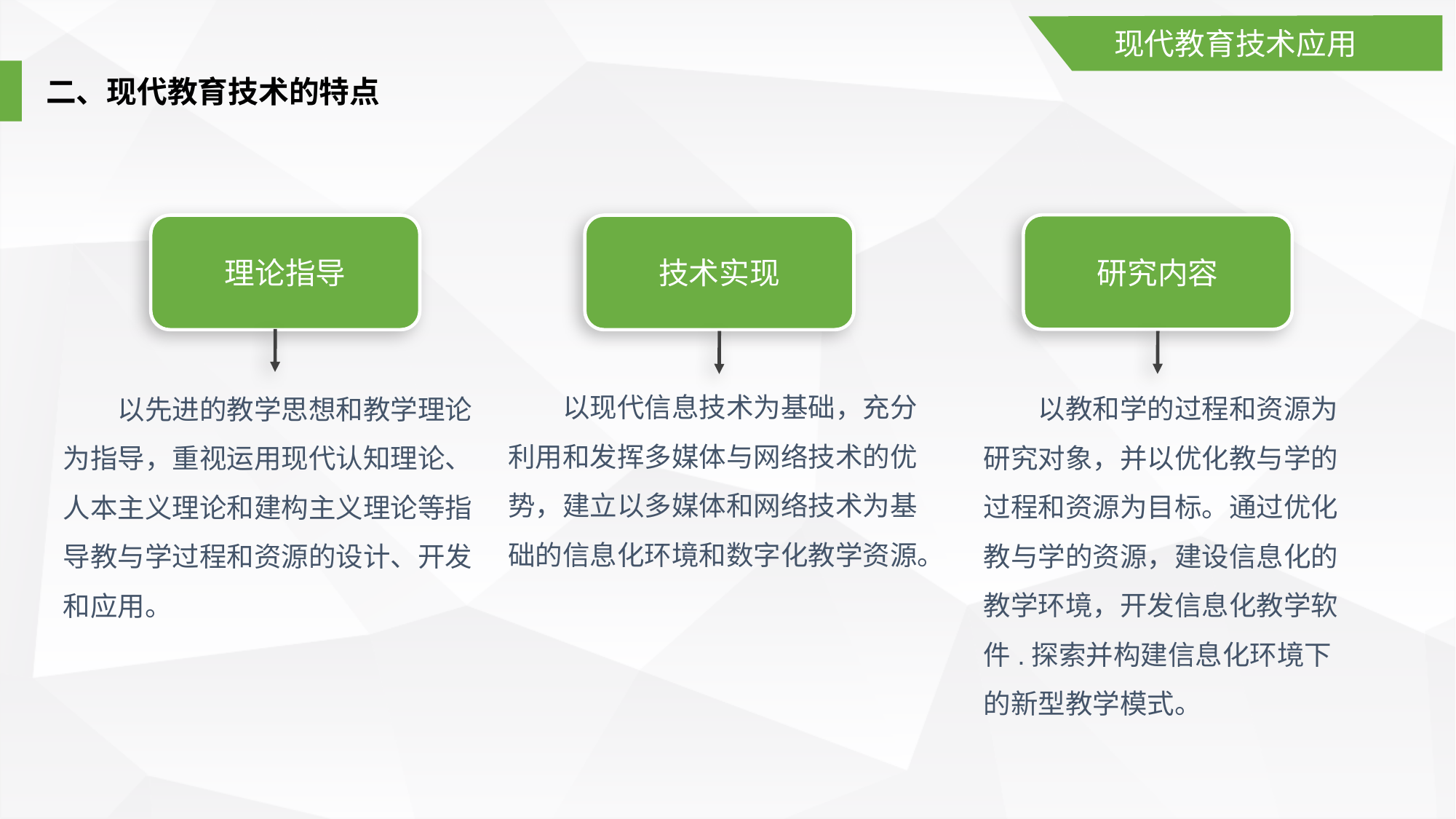

现代教育技术应用

二、现代教育技术的特点
研究内容
理论指导
技术实现
以现代信息技术为基础，充分利用和发挥多媒体与网络技术的优势，建立以多媒体和网络技术为基础的信息化环境和数字化教学资源。
以教和学的过程和资源为研究对象，并以优化教与学的过程和资源为目标。通过优化教与学的资源，建设信息化的教学环境，开发信息化教学软件.探索并构建信息化环境下的新型教学模式。
以先进的教学思想和教学理论为指导，重视运用现代认知理论、人本主义理论和建构主义理论等指导教与学过程和资源的设计、开发和应用。